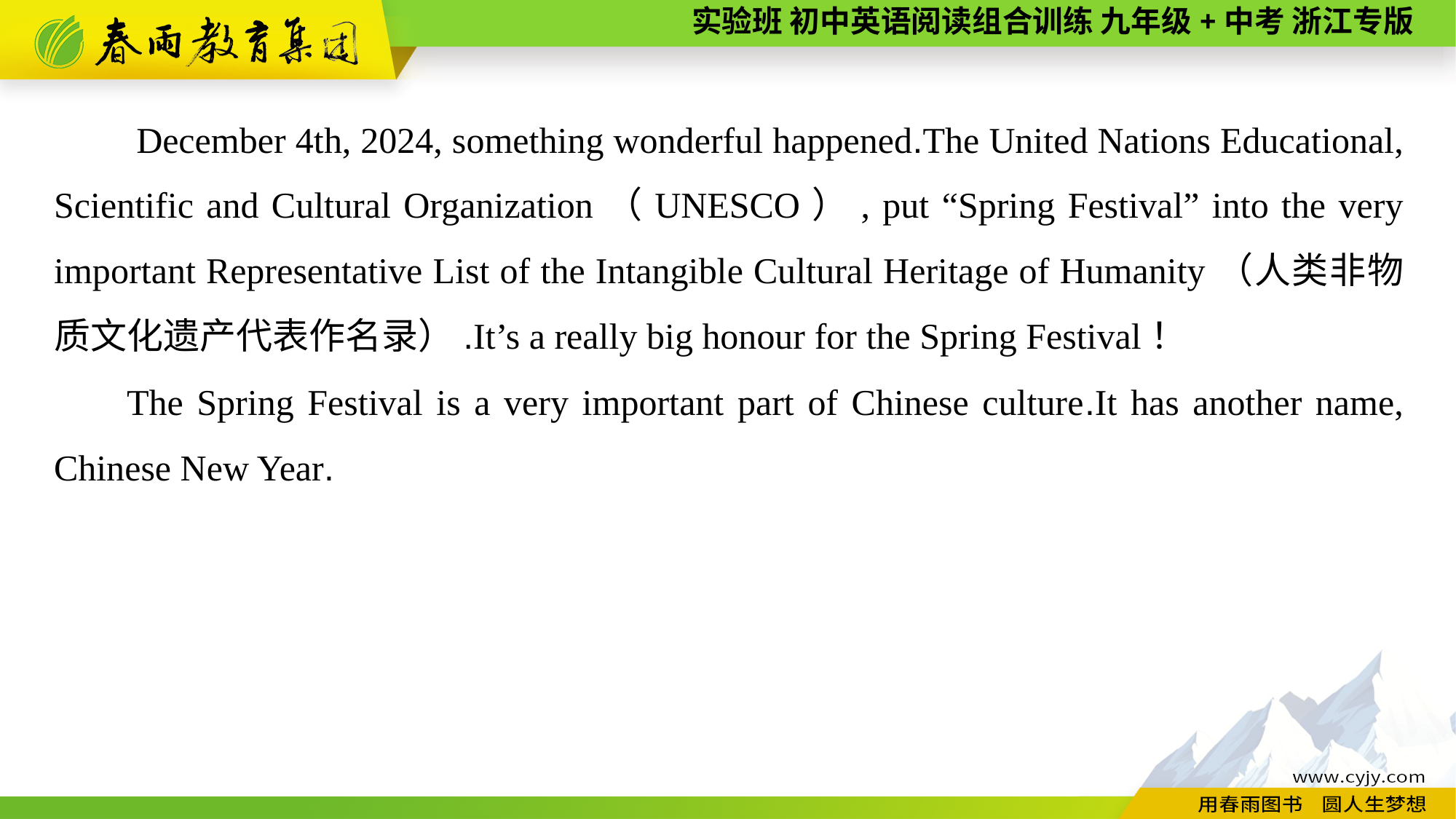

December 4th, 2024, something wonderful happened.The United Nations Educational, Scientific and Cultural Organization（UNESCO）, put “Spring Festival” into the very important Representative List of the Intangible Cultural Heritage of Humanity（人类非物质文化遗产代表作名录）.It’s a really big honour for the Spring Festival！
The Spring Festival is a very important part of Chinese culture.It has another name, Chinese New Year.